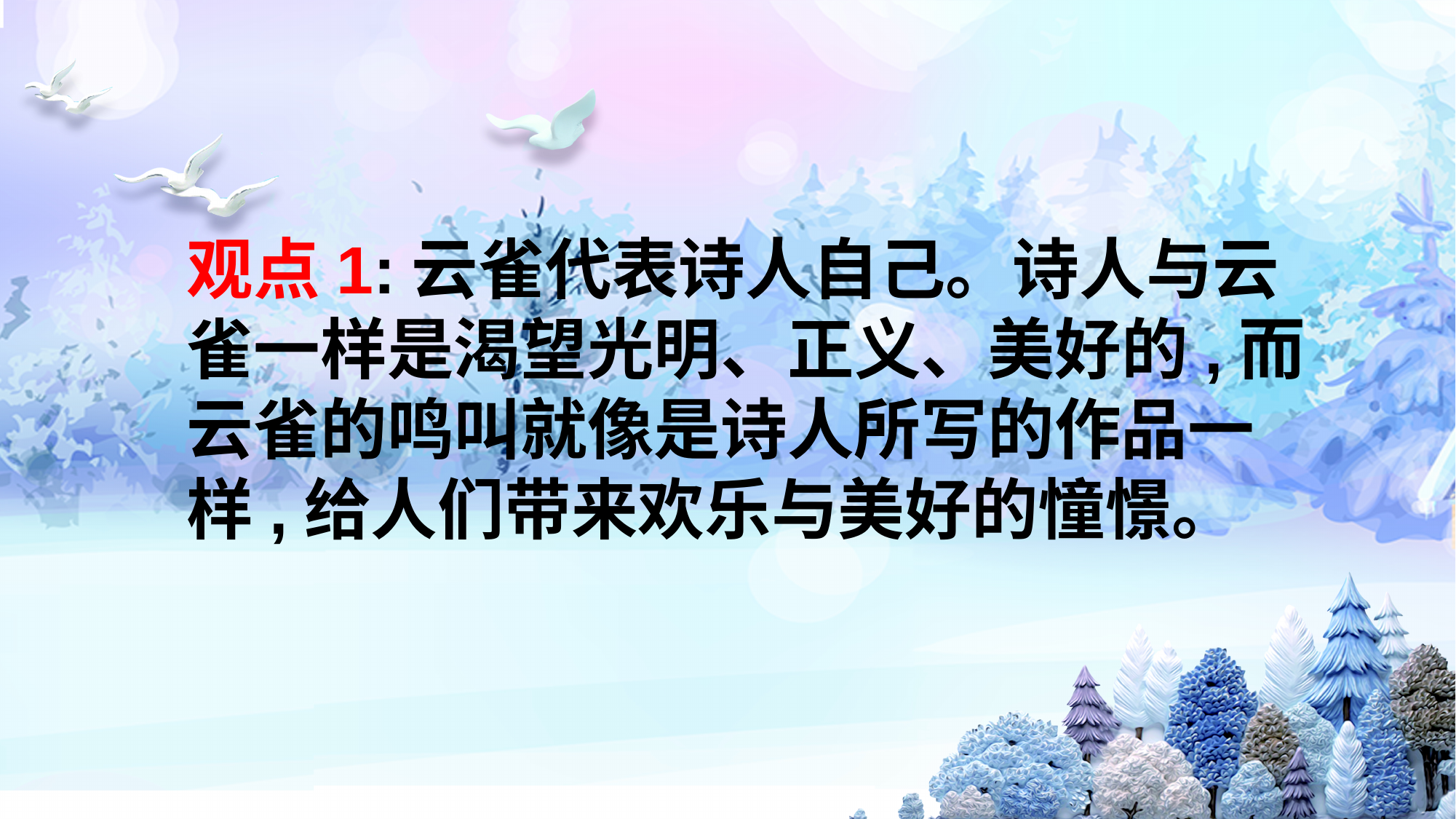

观点1:云雀代表诗人自己。诗人与云雀一样是渴望光明、正义、美好的,而云雀的鸣叫就像是诗人所写的作品一样,给人们带来欢乐与美好的憧憬。